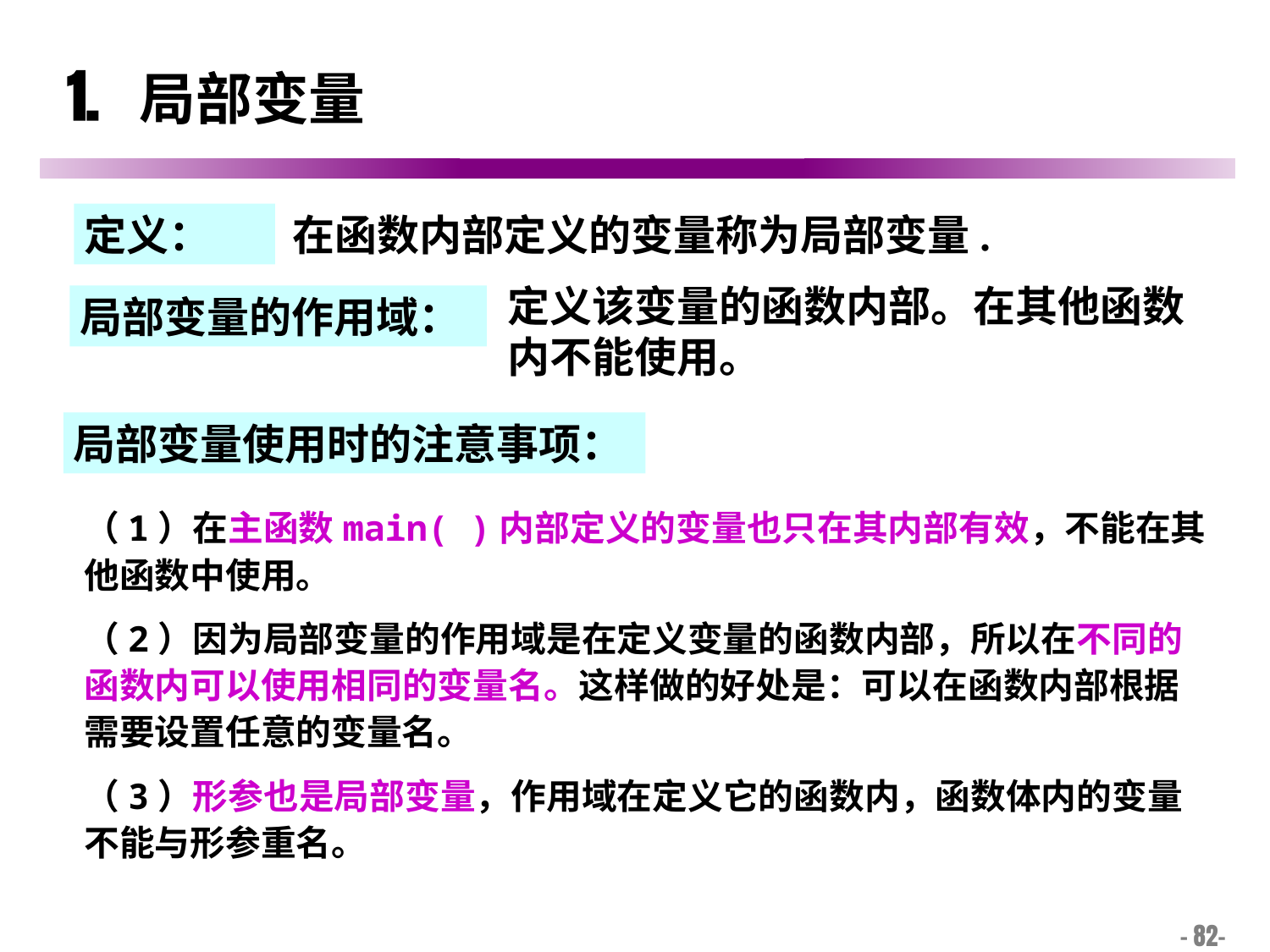

# 1.  局部变量
定义：
在函数内部定义的变量称为局部变量.
定义该变量的函数内部。在其他函数内不能使用。
局部变量的作用域：
局部变量使用时的注意事项：
（1）在主函数main( )内部定义的变量也只在其内部有效，不能在其他函数中使用。
（2）因为局部变量的作用域是在定义变量的函数内部，所以在不同的函数内可以使用相同的变量名。这样做的好处是：可以在函数内部根据需要设置任意的变量名。
（3）形参也是局部变量，作用域在定义它的函数内，函数体内的变量不能与形参重名。
 - 82-